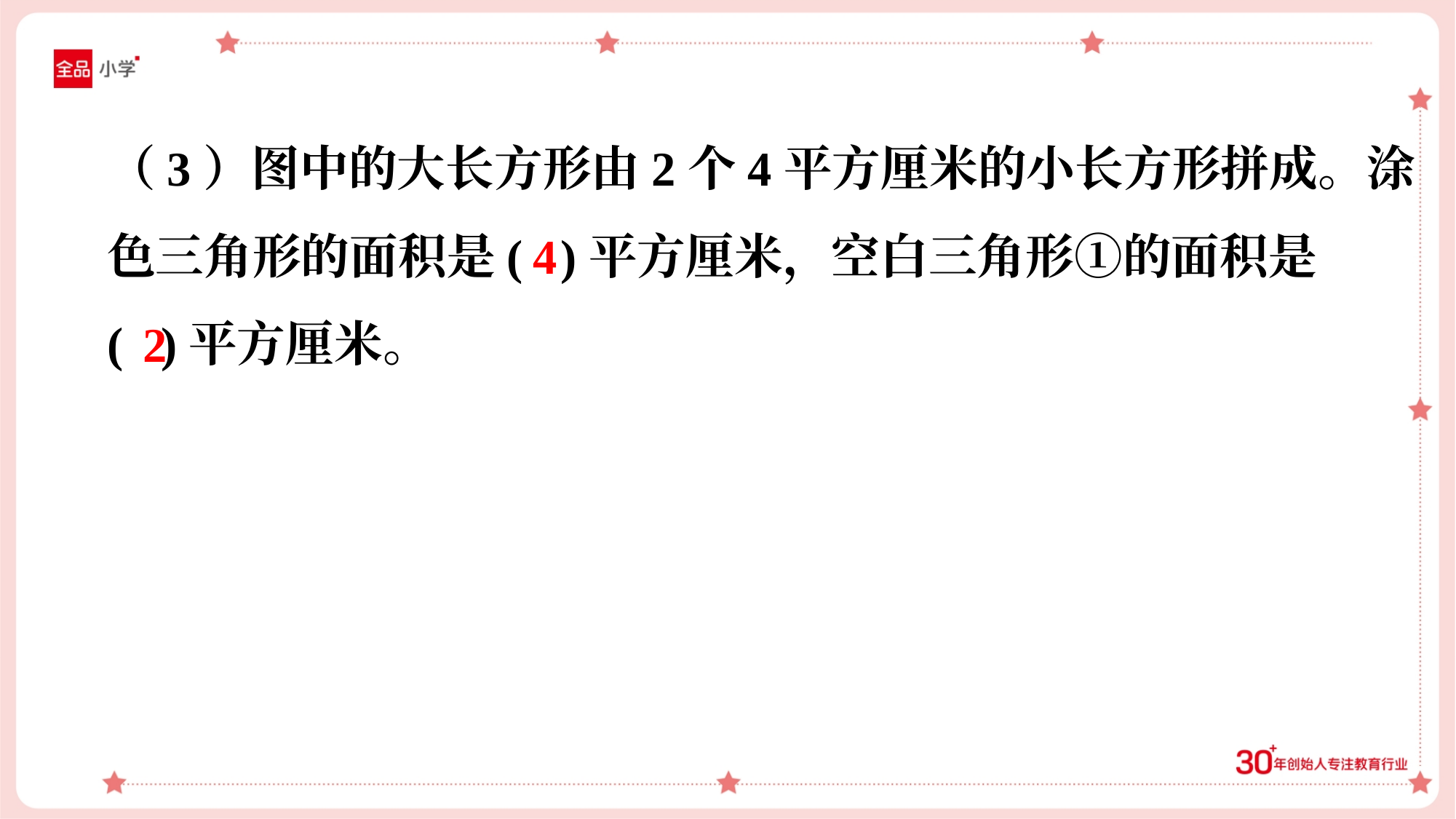

（3）图中的大长方形由2个4平方厘米的小长方形拼成。涂
色三角形的面积是(   )平方厘米，空白三角形①的面积是
(   )平方厘米。
4
2